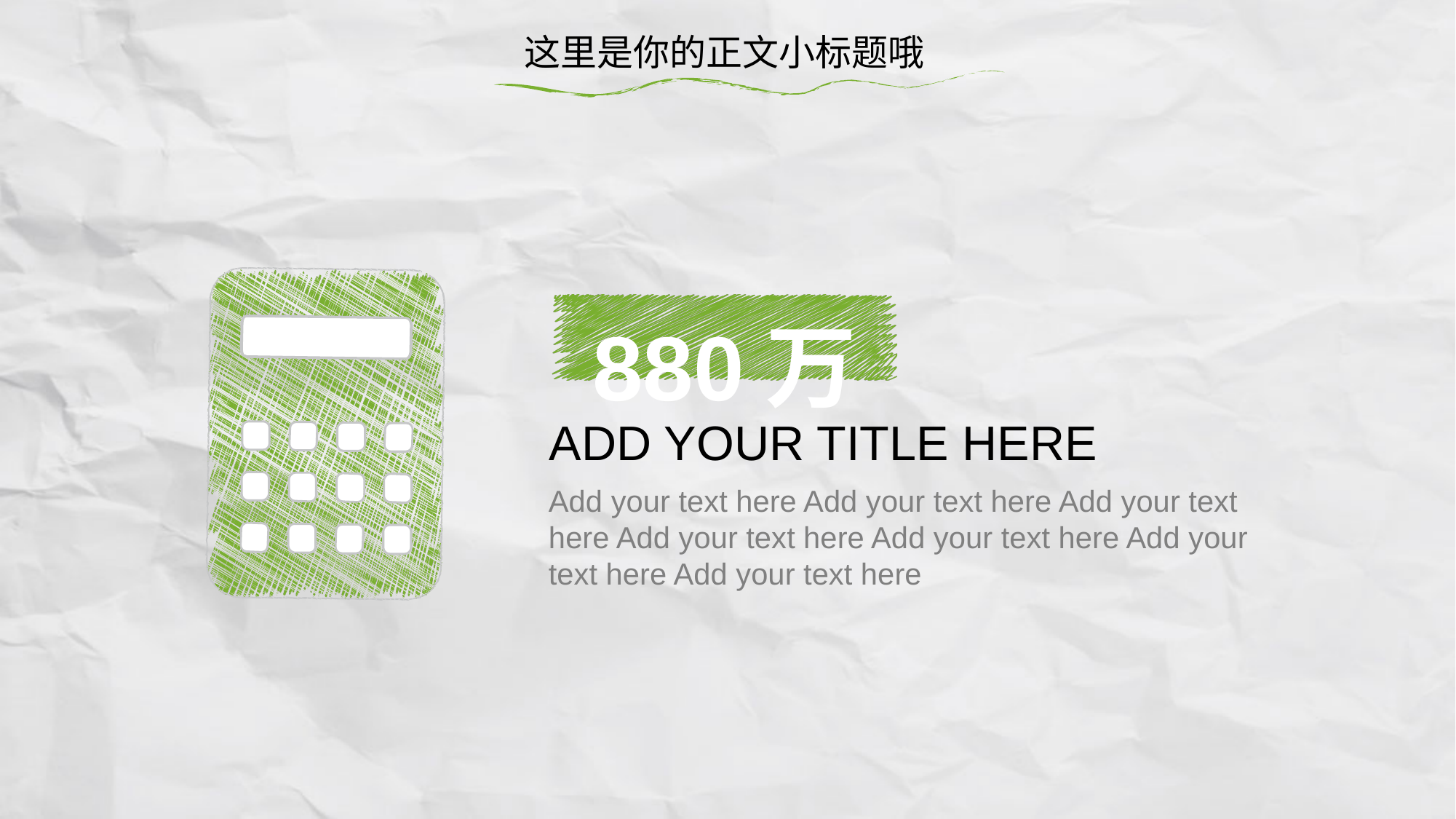

这里是你的正文小标题哦

880万
ADD YOUR TITLE HERE
Add your text here Add your text here Add your text here Add your text here Add your text here Add your text here Add your text here